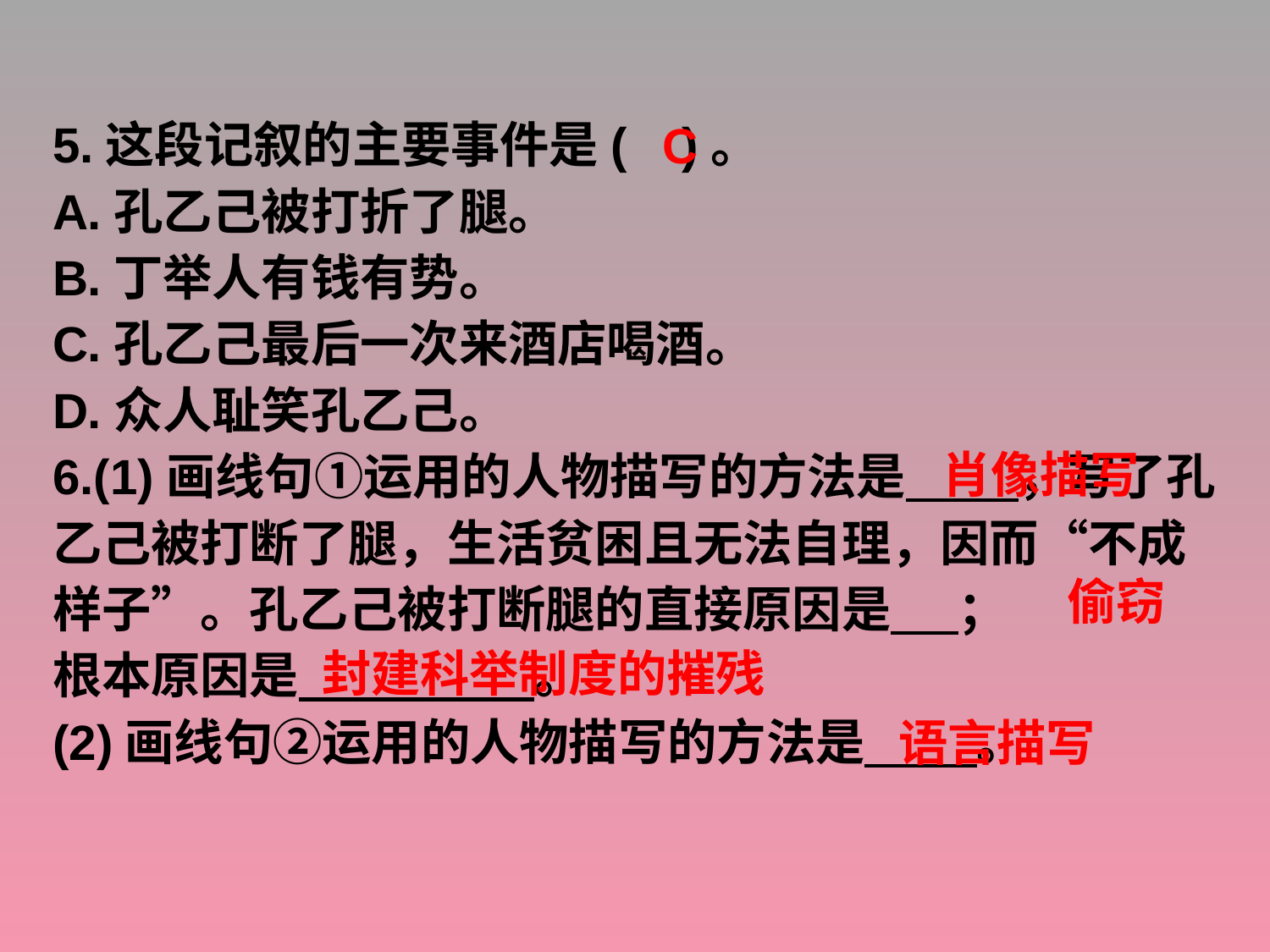

5.这段记叙的主要事件是(    )。
A.孔乙己被打折了腿。
B.丁举人有钱有势。
C.孔乙己最后一次来酒店喝酒。
D.众人耻笑孔乙己。
6.(1)画线句①运用的人物描写的方法是          ，写了孔乙己被打断了腿，生活贫困且无法自理，因而“不成样子”。孔乙己被打断腿的直接原因是      ；
根本原因是                     。
(2)画线句②运用的人物描写的方法是          。
C

肖像描写
偷窃
封建科举制度的摧残
语言描写